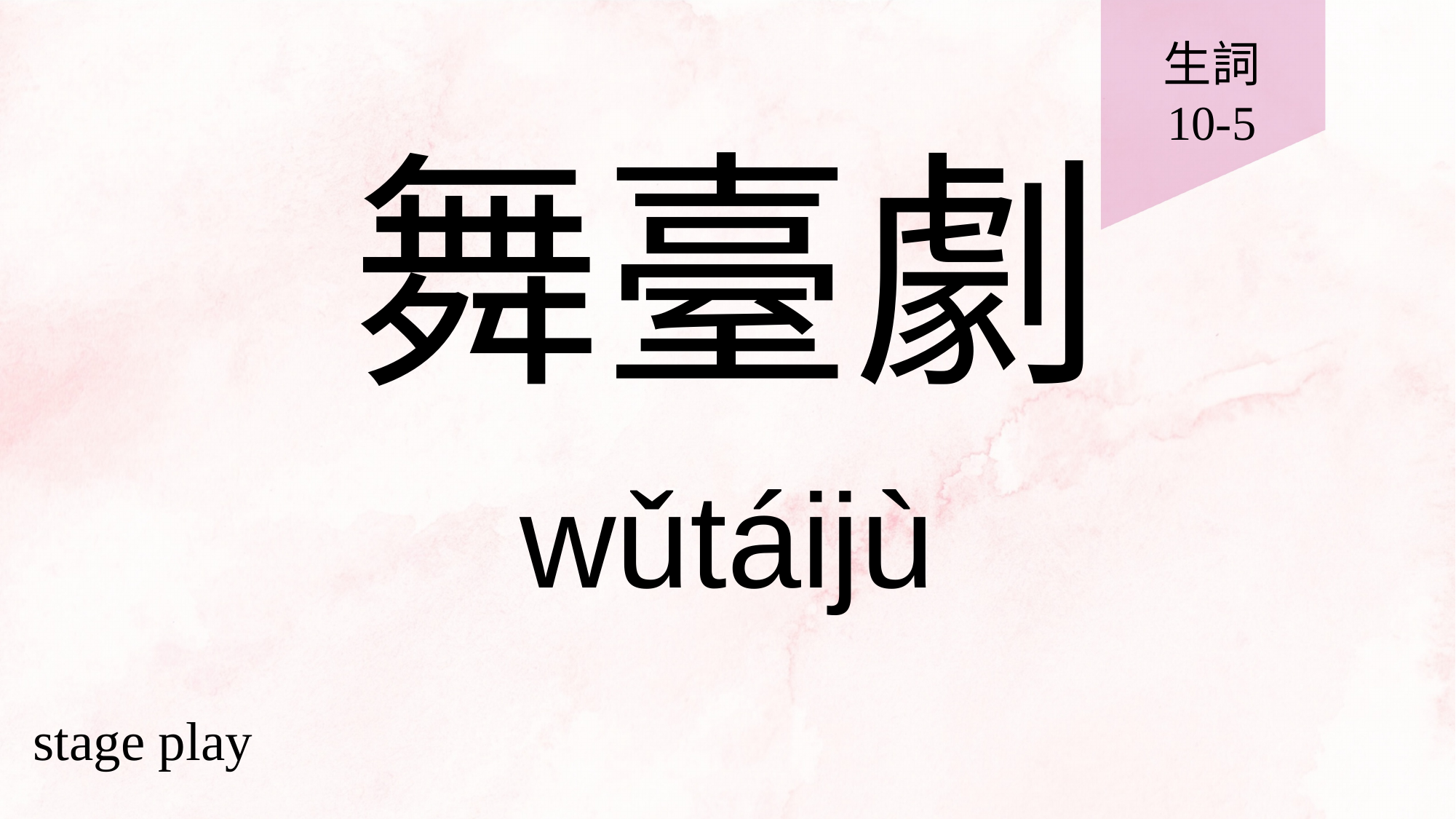

生詞
10-5
# 舞臺劇
wǔtáijù
stage play